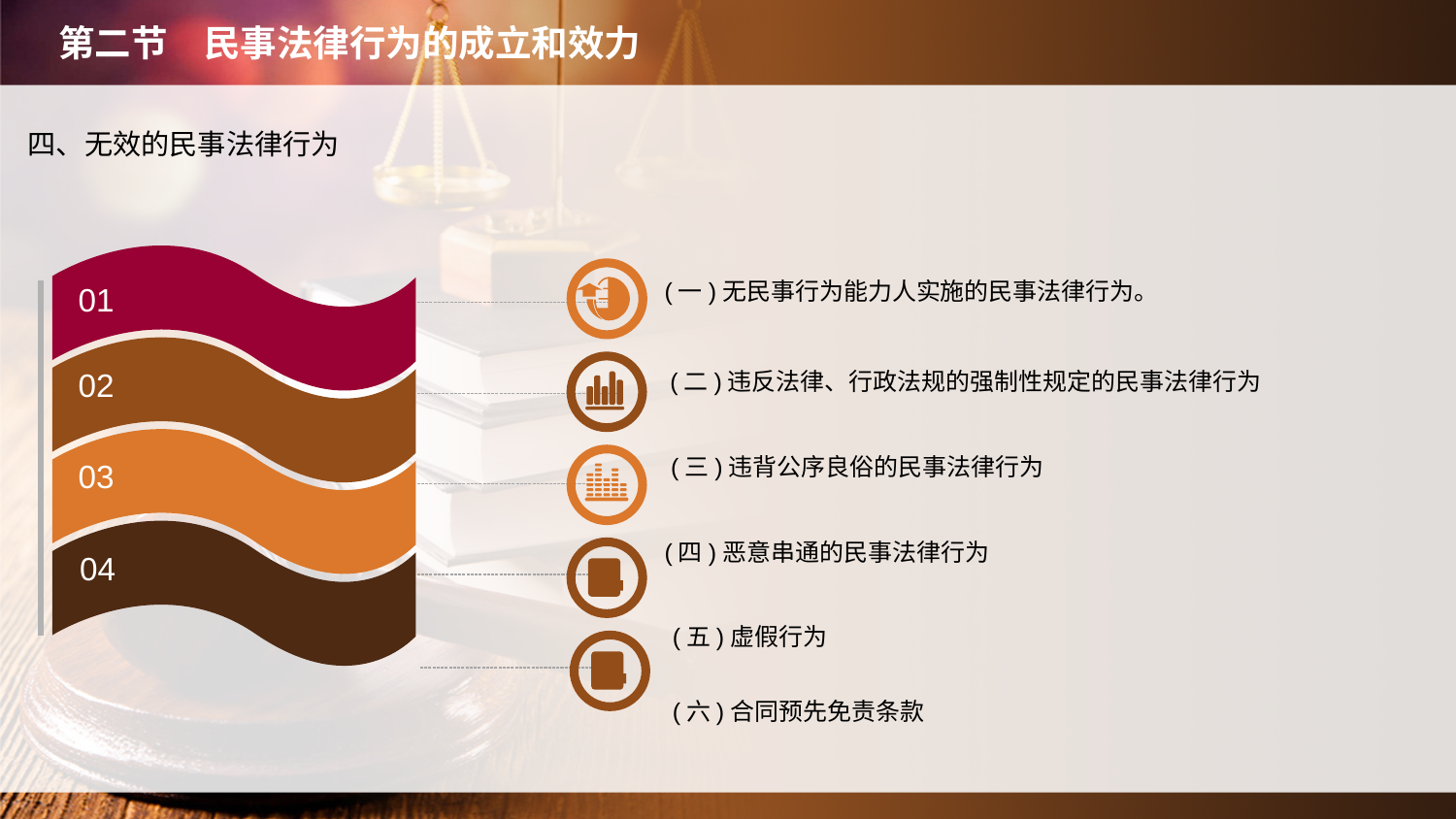

第二节　民事法律行为的成立和效力
四、无效的民事法律行为

(一)无民事行为能力人实施的民事法律行为。
01

(二)违反法律、行政法规的强制性规定的民事法律行为
02

(三)违背公序良俗的民事法律行为
03

(四)恶意串通的民事法律行为

04
(五)虚假行为

(六)合同预先免责条款